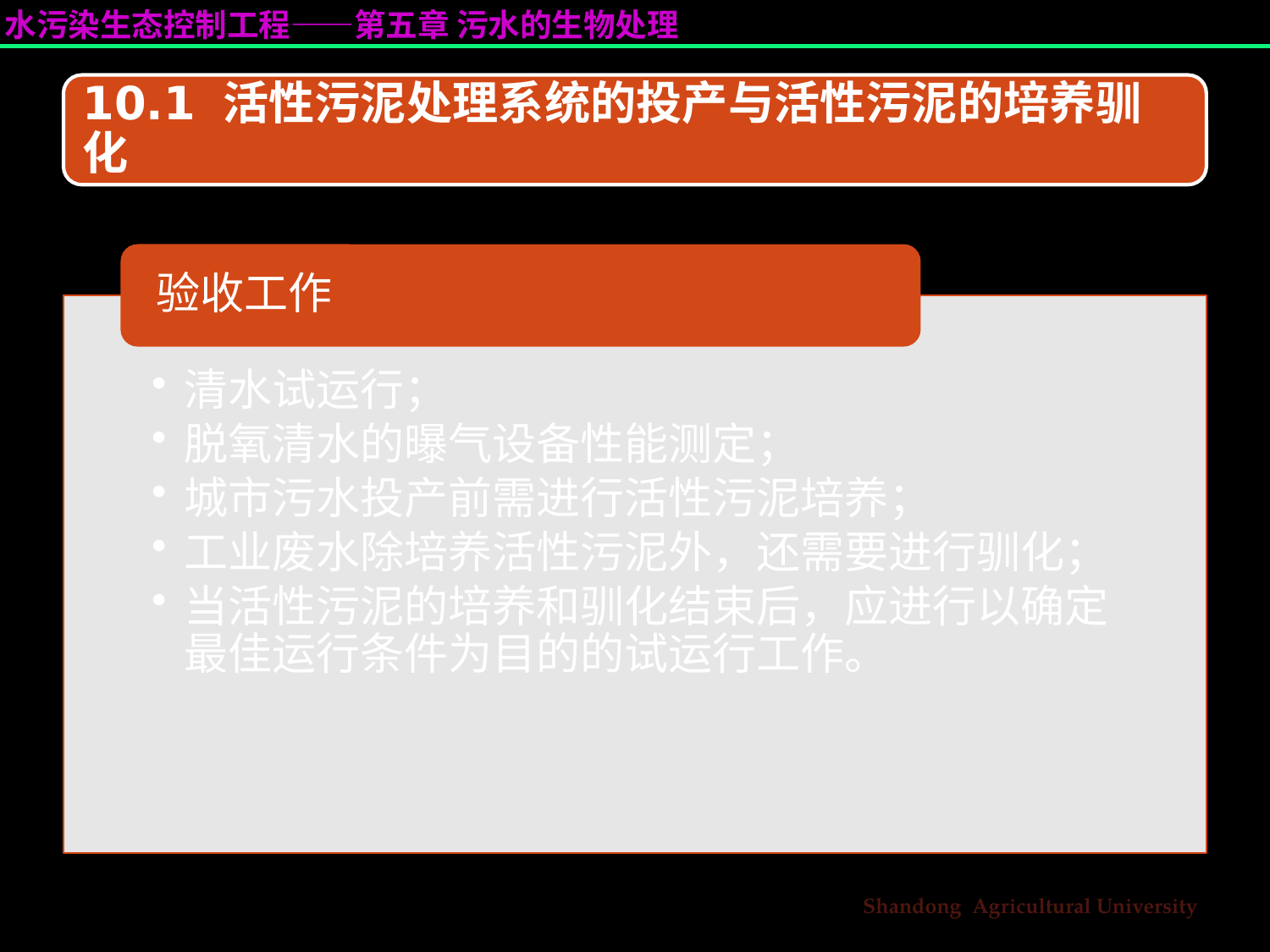

10.1 活性污泥处理系统的投产与活性污泥的培养驯化
清水试运行；
脱氧清水的曝气设备性能测定；
城市污水投产前需进行活性污泥培养；
工业废水除培养活性污泥外，还需要进行驯化；
当活性污泥的培养和驯化结束后，应进行以确定最佳运行条件为目的的试运行工作。
验收工作